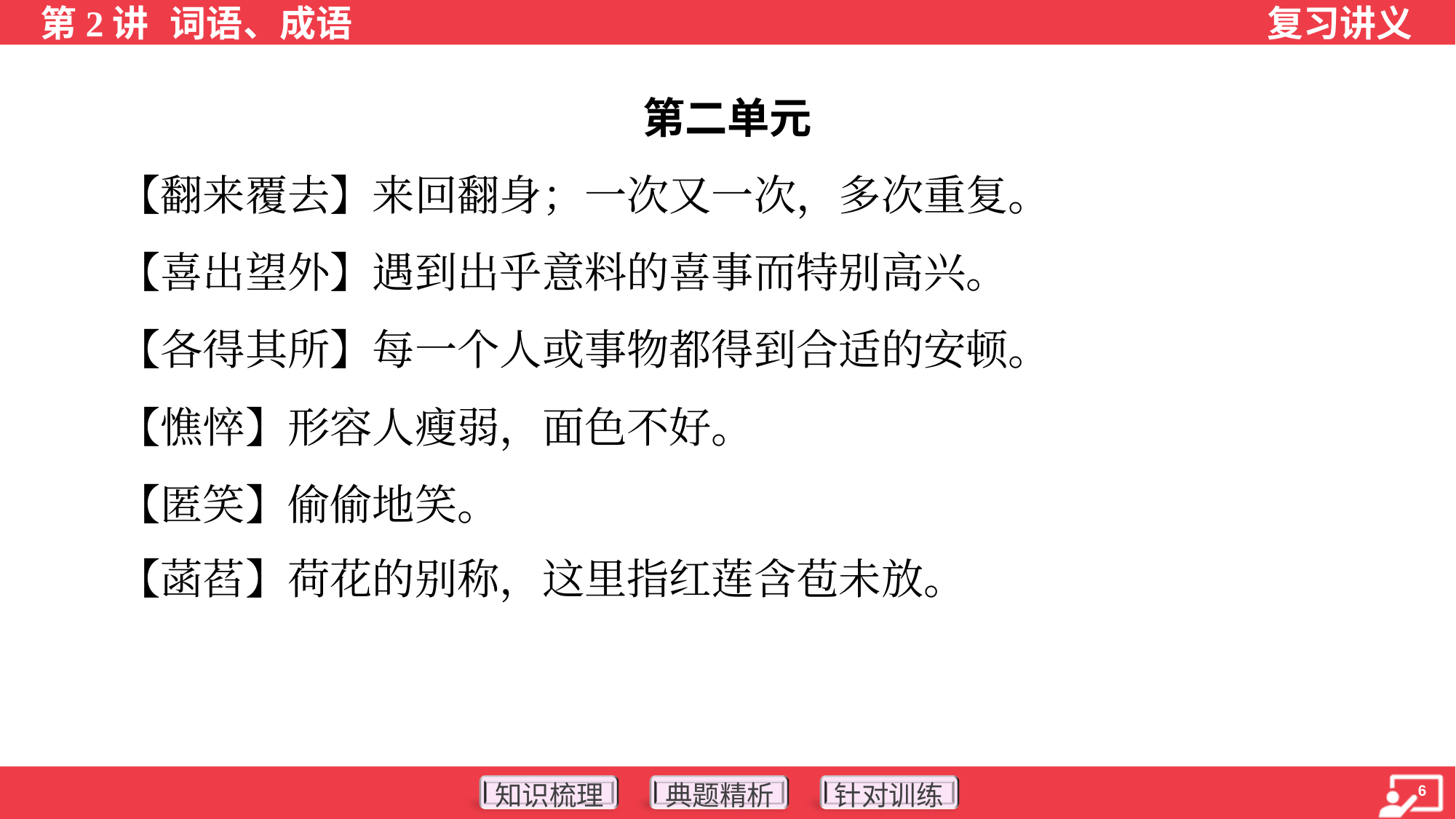

第二单元
    【翻来覆去】来回翻身；一次又一次，多次重复。
    【喜出望外】遇到出乎意料的喜事而特别高兴。
    【各得其所】每一个人或事物都得到合适的安顿。
    【憔悴】形容人瘦弱，面色不好。
    【匿笑】偷偷地笑。
    【菡萏】荷花的别称，这里指红莲含苞未放。